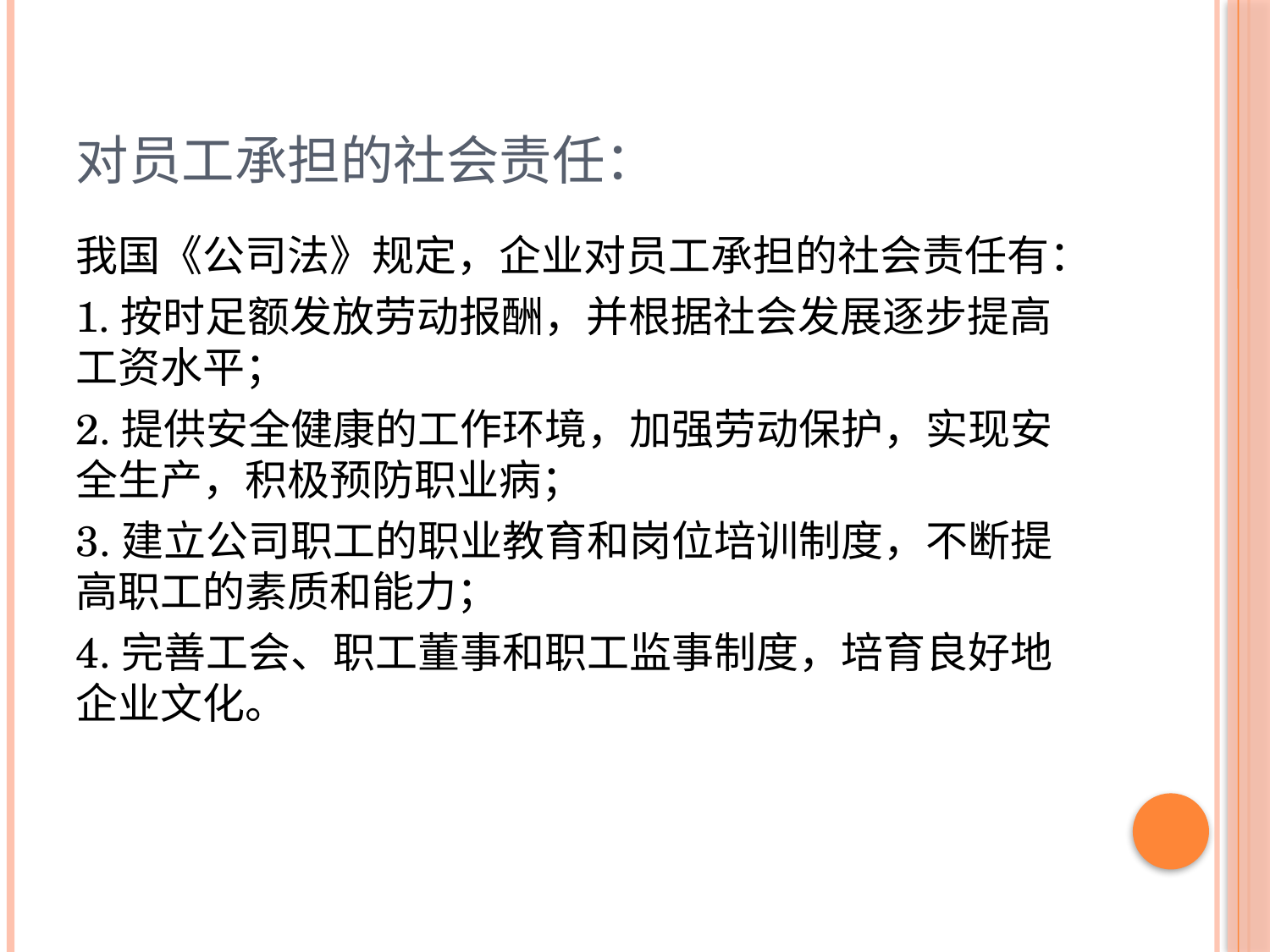

# 对员工承担的社会责任：
我国《公司法》规定，企业对员工承担的社会责任有：
1.按时足额发放劳动报酬，并根据社会发展逐步提高工资水平；
2.提供安全健康的工作环境，加强劳动保护，实现安全生产，积极预防职业病；
3.建立公司职工的职业教育和岗位培训制度，不断提高职工的素质和能力；
4.完善工会、职工董事和职工监事制度，培育良好地企业文化。